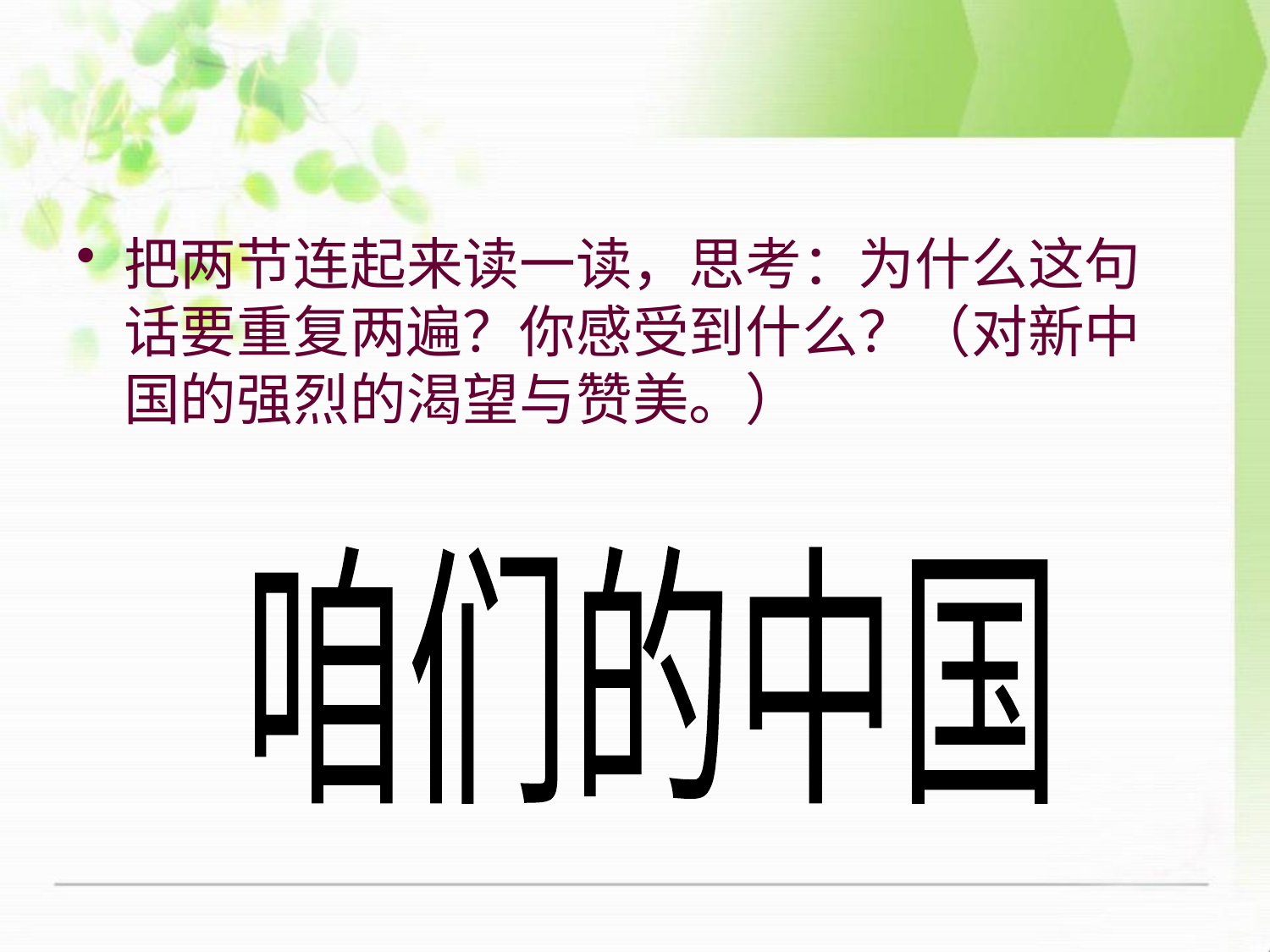

把两节连起来读一读，思考：为什么这句话要重复两遍？你感受到什么？（对新中国的强烈的渴望与赞美。）
咱们的中国